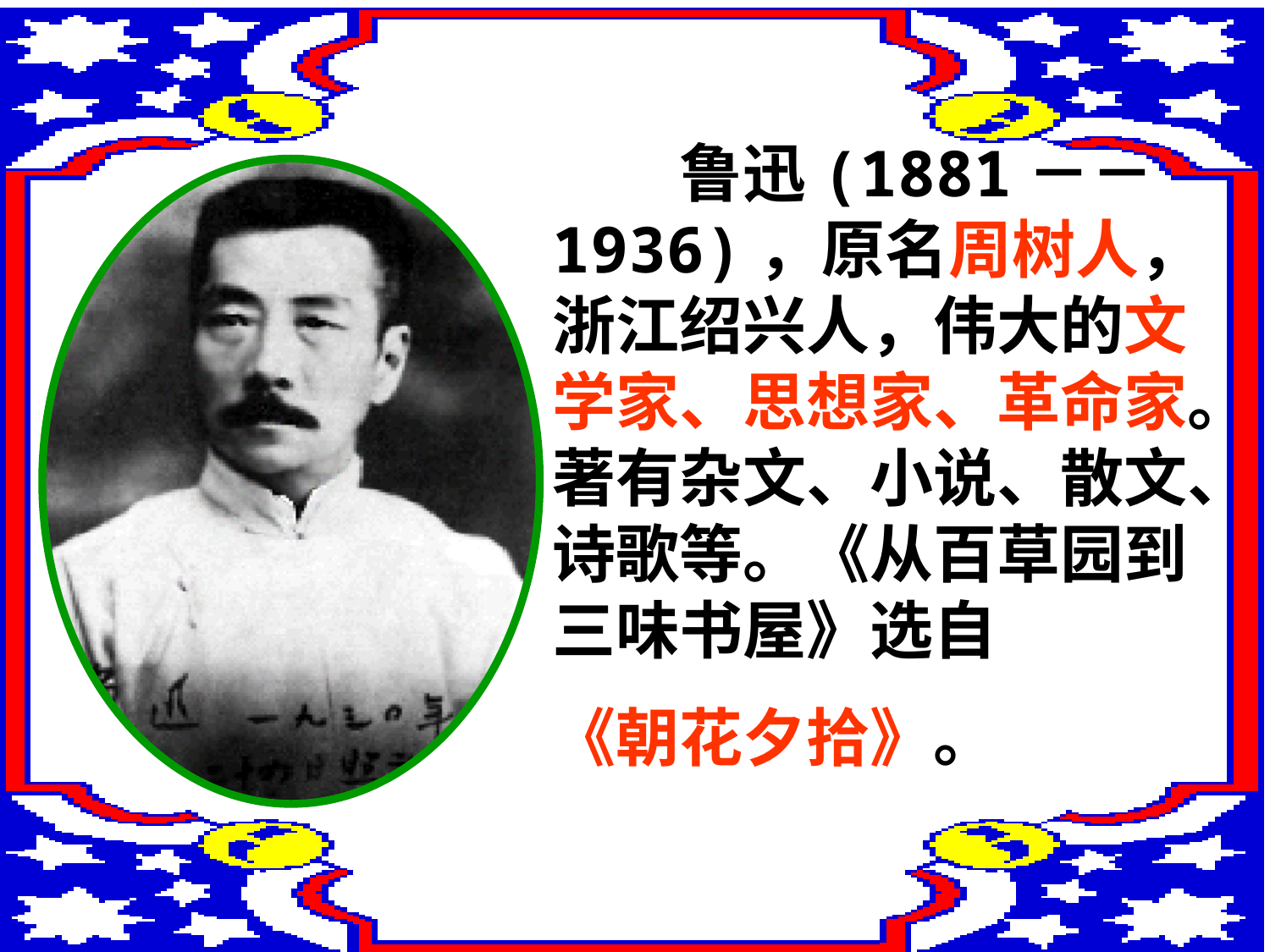

鲁迅(1881－－1936)，原名周树人，浙江绍兴人，伟大的文学家、思想家、革命家。著有杂文、小说、散文、诗歌等。《从百草园到三味书屋》选自
《朝花夕拾》。